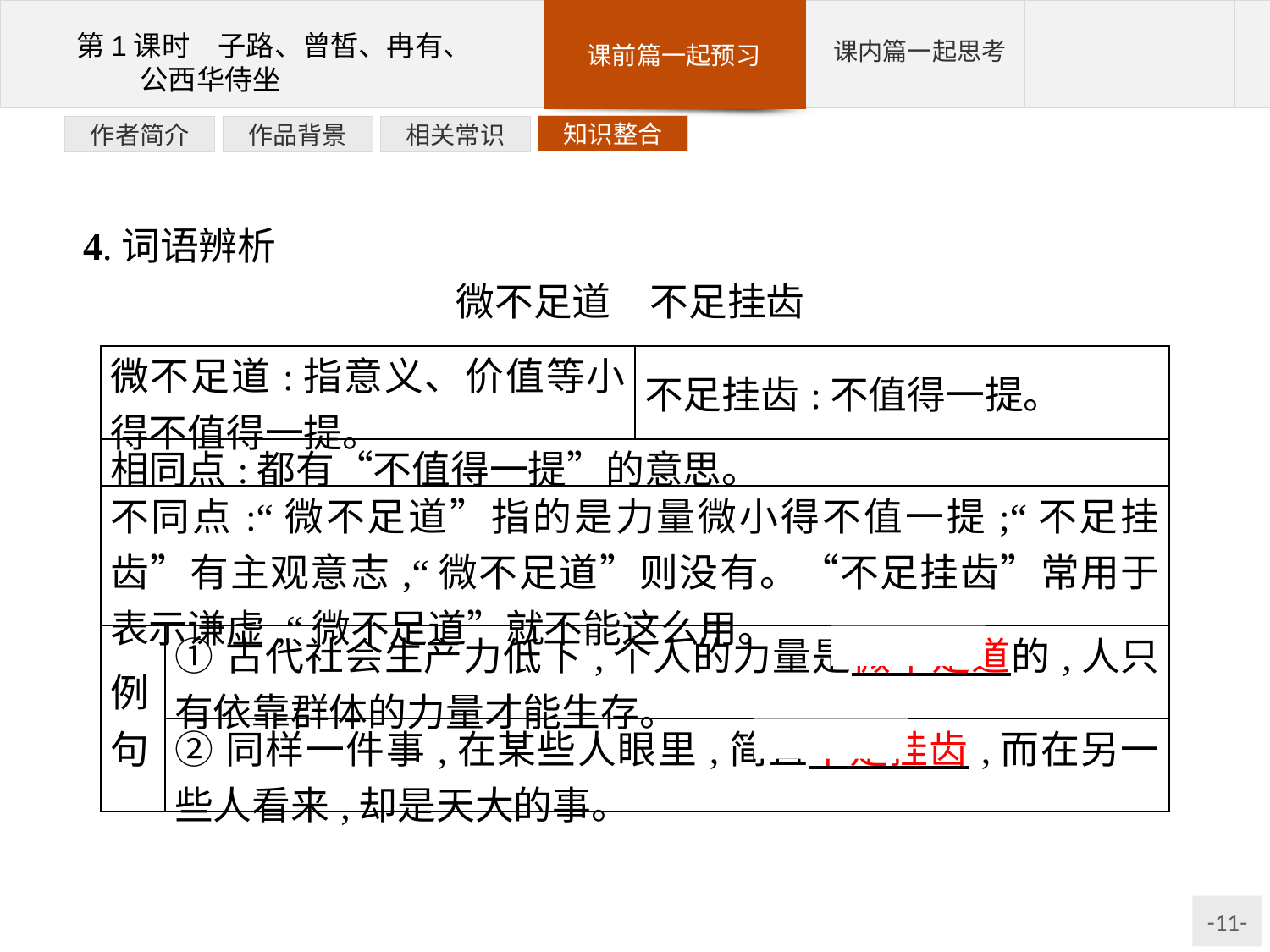

知识整合
相关常识
作品背景
作者简介
4.词语辨析
微不足道　不足挂齿
| 微不足道:指意义、价值等小得不值得一提。 |  | 不足挂齿:不值得一提。 |
| --- | --- | --- |
| 相同点:都有“不值得一提”的意思。 |  |  |
| 不同点:“微不足道”指的是力量微小得不值一提;“不足挂齿”有主观意志,“微不足道”则没有。“不足挂齿”常用于表示谦虚,“微不足道”就不能这么用。 |  |  |
| 例句 | ①古代社会生产力低下,个人的力量是微不足道的,人只有依靠群体的力量才能生存。 |  |
|  | ②同样一件事,在某些人眼里,简直不足挂齿,而在另一些人看来,却是天大的事。 |  |